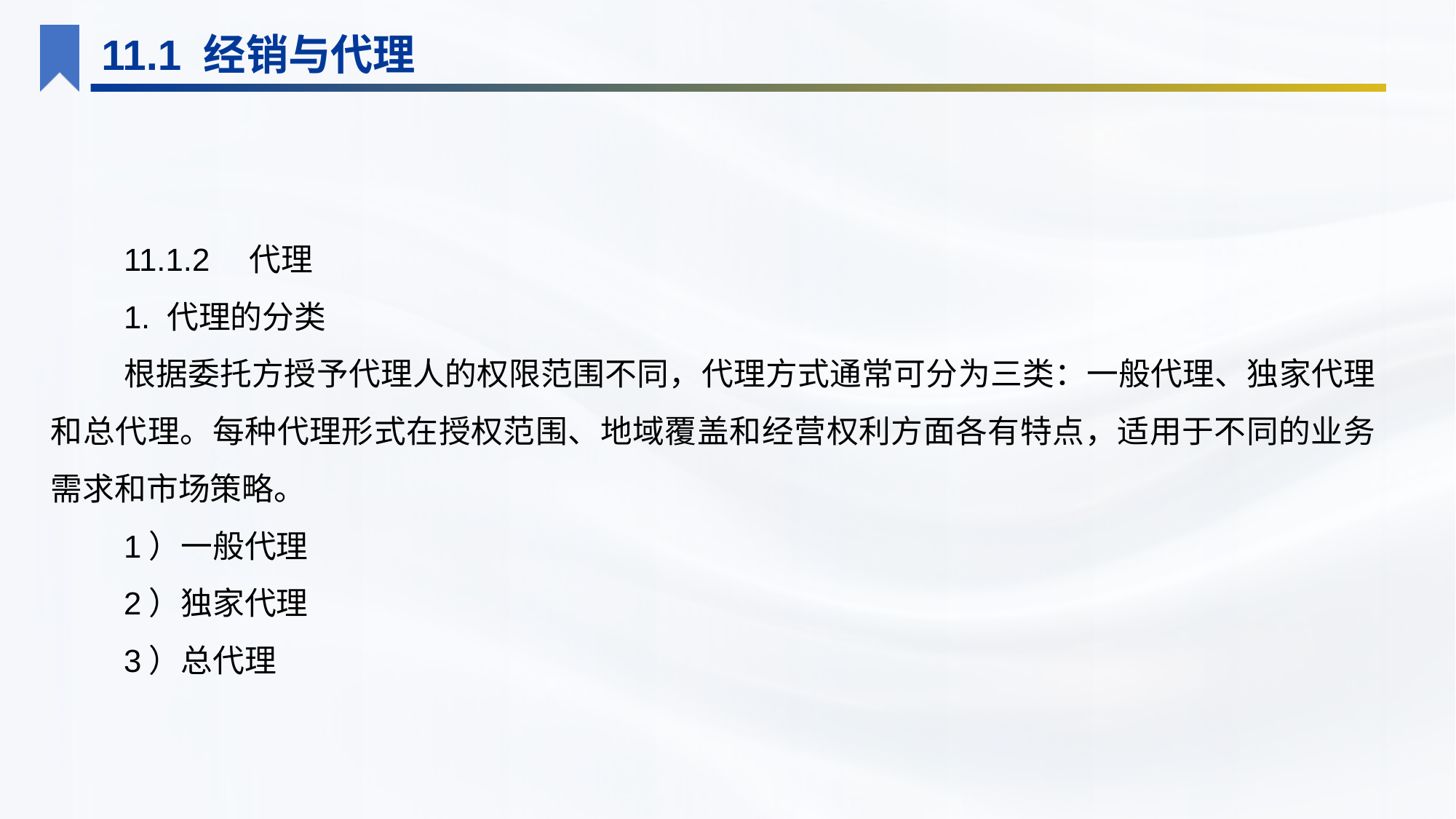

11.1 经销与代理
11.1.2　代理
1. 代理的分类
根据委托方授予代理人的权限范围不同，代理方式通常可分为三类：一般代理、独家代理和总代理。每种代理形式在授权范围、地域覆盖和经营权利方面各有特点，适用于不同的业务需求和市场策略。
1）一般代理
2）独家代理
3）总代理